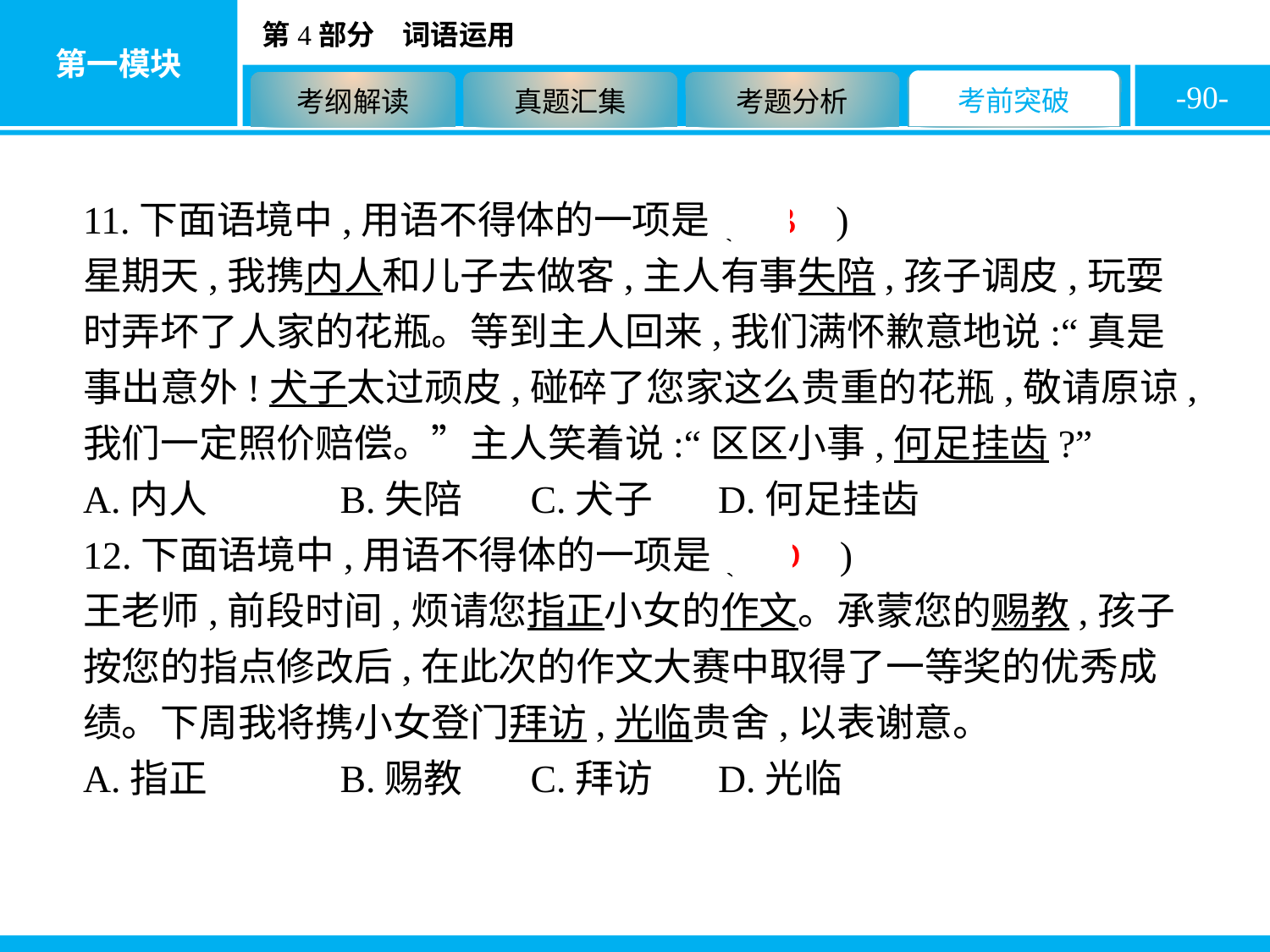

-90-
11.下面语境中,用语不得体的一项是(    B    )
星期天,我携内人和儿子去做客,主人有事失陪,孩子调皮,玩耍时弄坏了人家的花瓶。等到主人回来,我们满怀歉意地说:“真是事出意外!犬子太过顽皮,碰碎了您家这么贵重的花瓶,敬请原谅,我们一定照价赔偿。”主人笑着说:“区区小事,何足挂齿?”
A.内人		B.失陪	C.犬子	D.何足挂齿
12.下面语境中,用语不得体的一项是(    D    )
王老师,前段时间,烦请您指正小女的作文。承蒙您的赐教,孩子按您的指点修改后,在此次的作文大赛中取得了一等奖的优秀成绩。下周我将携小女登门拜访,光临贵舍,以表谢意。
A.指正		B.赐教	C.拜访	D.光临